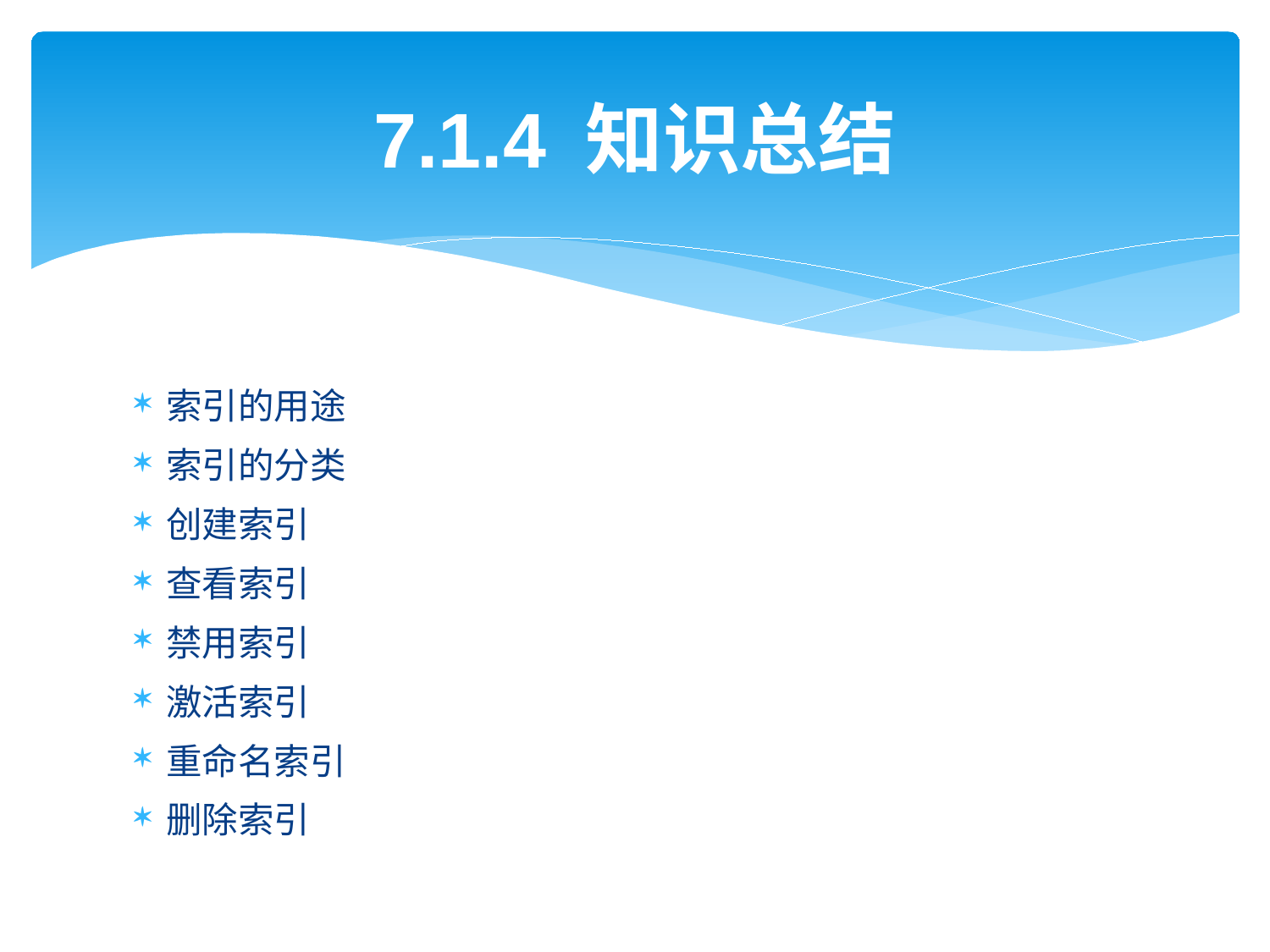

# 7.1.4 知识总结
索引的用途
索引的分类
创建索引
查看索引
禁用索引
激活索引
重命名索引
删除索引